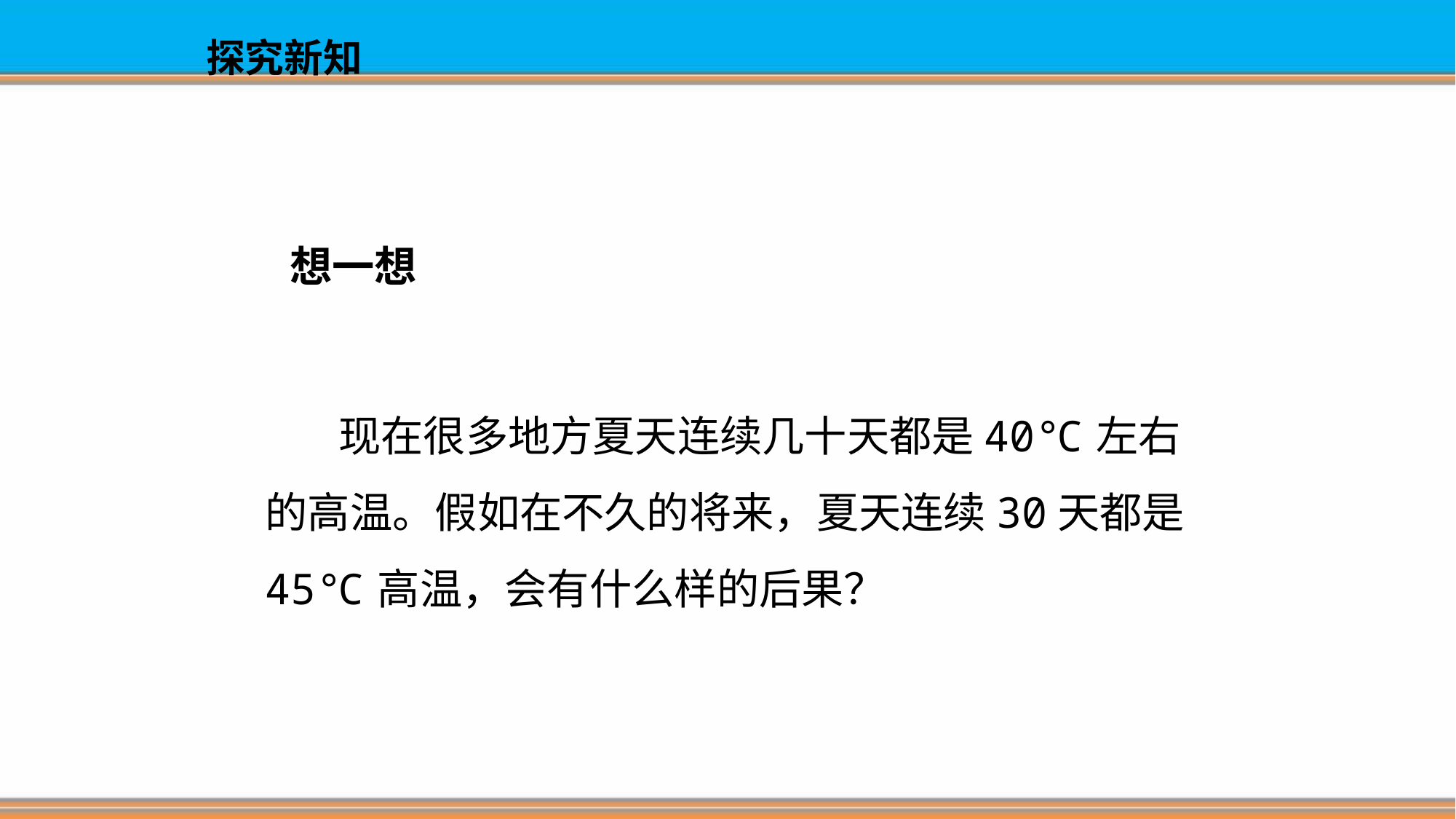

# 探究新知
想一想
现在很多地方夏天连续几十天都是40℃左右的高温。假如在不久的将来，夏天连续30天都是45℃高温，会有什么样的后果？